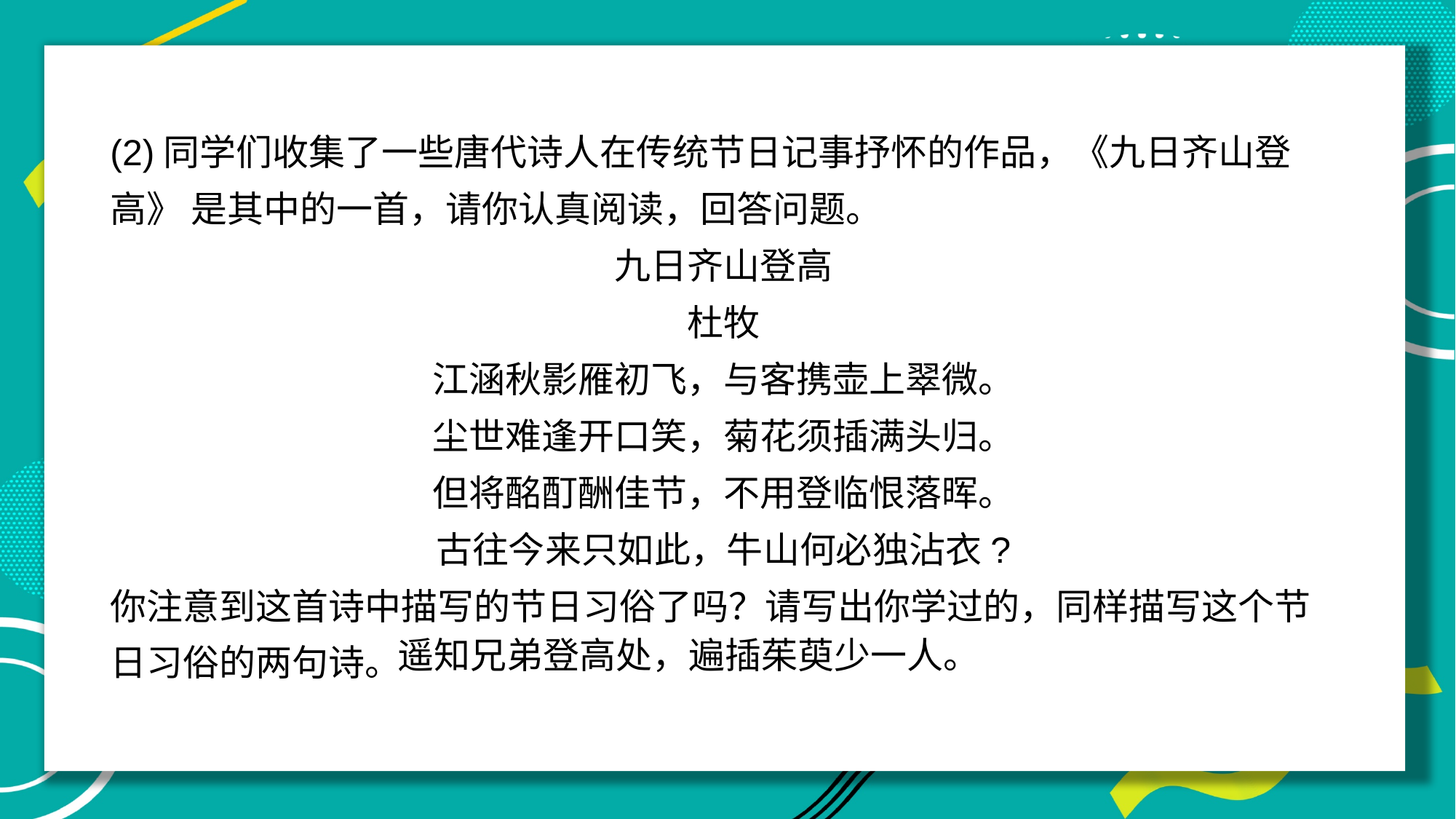

(2)同学们收集了一些唐代诗人在传统节日记事抒怀的作品，《九日齐山登高》 是其中的一首，请你认真阅读，回答问题。
九日齐山登高
杜牧
江涵秋影雁初飞，与客携壶上翠微。
尘世难逢开口笑，菊花须插满头归。
但将酩酊酬佳节，不用登临恨落晖。
古往今来只如此，牛山何必独沾衣?
你注意到这首诗中描写的节日习俗了吗？请写出你学过的，同样描写这个节日习俗的两句诗。
遥知兄弟登高处，遍插茱萸少一人。